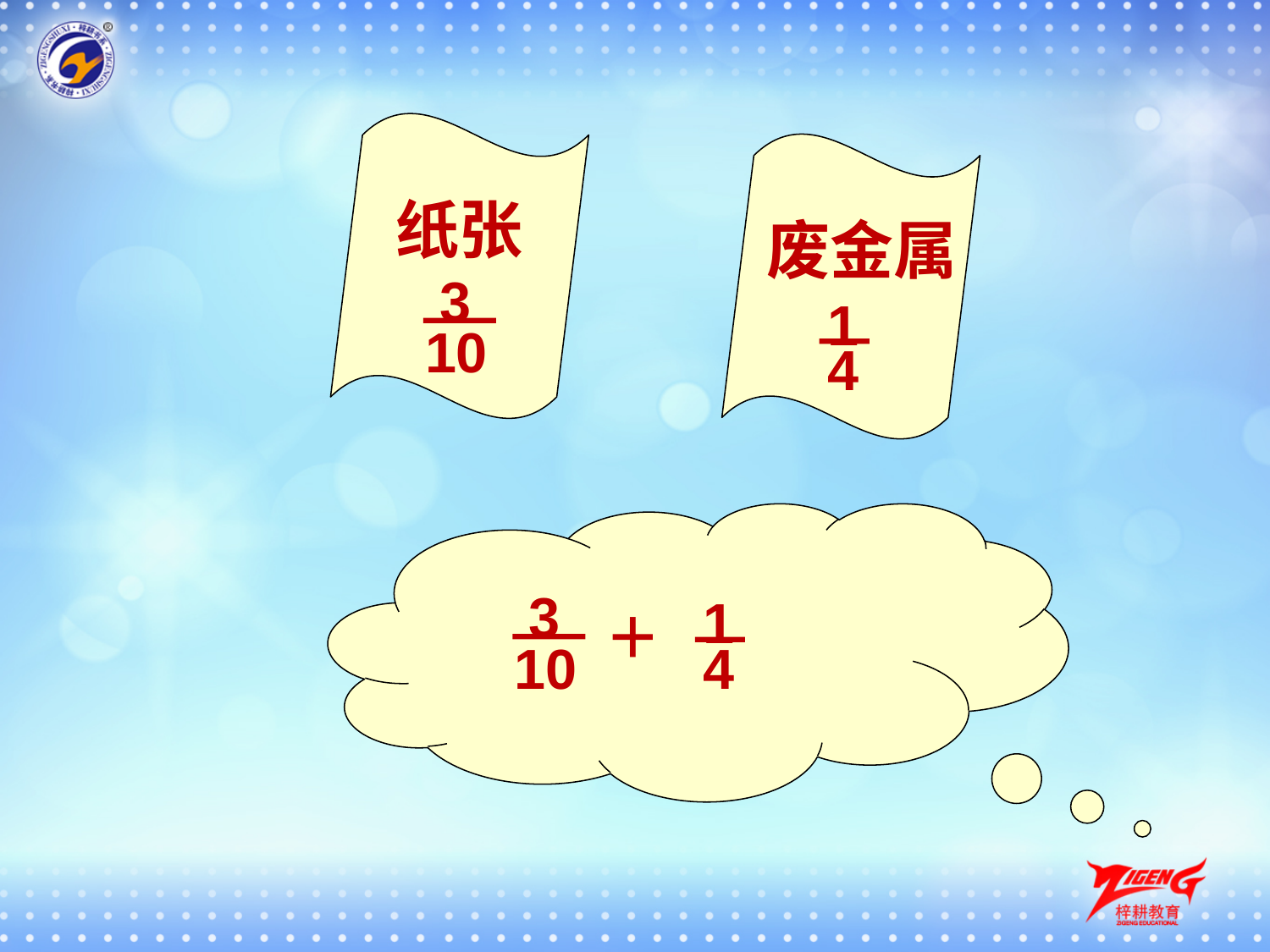

纸张

废金属

3
10

1

 4

3
10

1

 4
＋